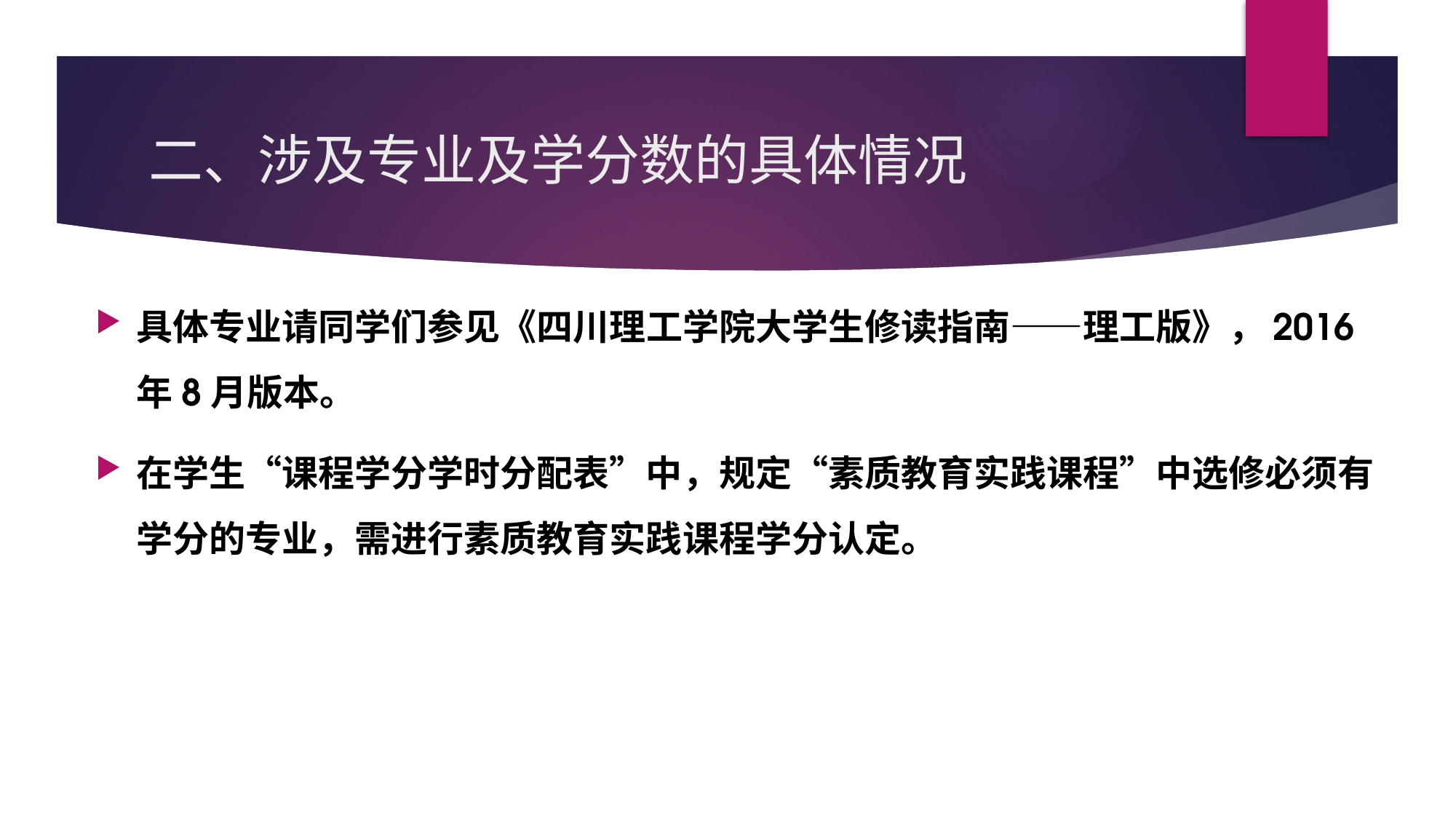

# 二、涉及专业及学分数的具体情况
具体专业请同学们参见《四川理工学院大学生修读指南——理工版》，2016年8月版本。
在学生“课程学分学时分配表”中，规定“素质教育实践课程”中选修必须有学分的专业，需进行素质教育实践课程学分认定。